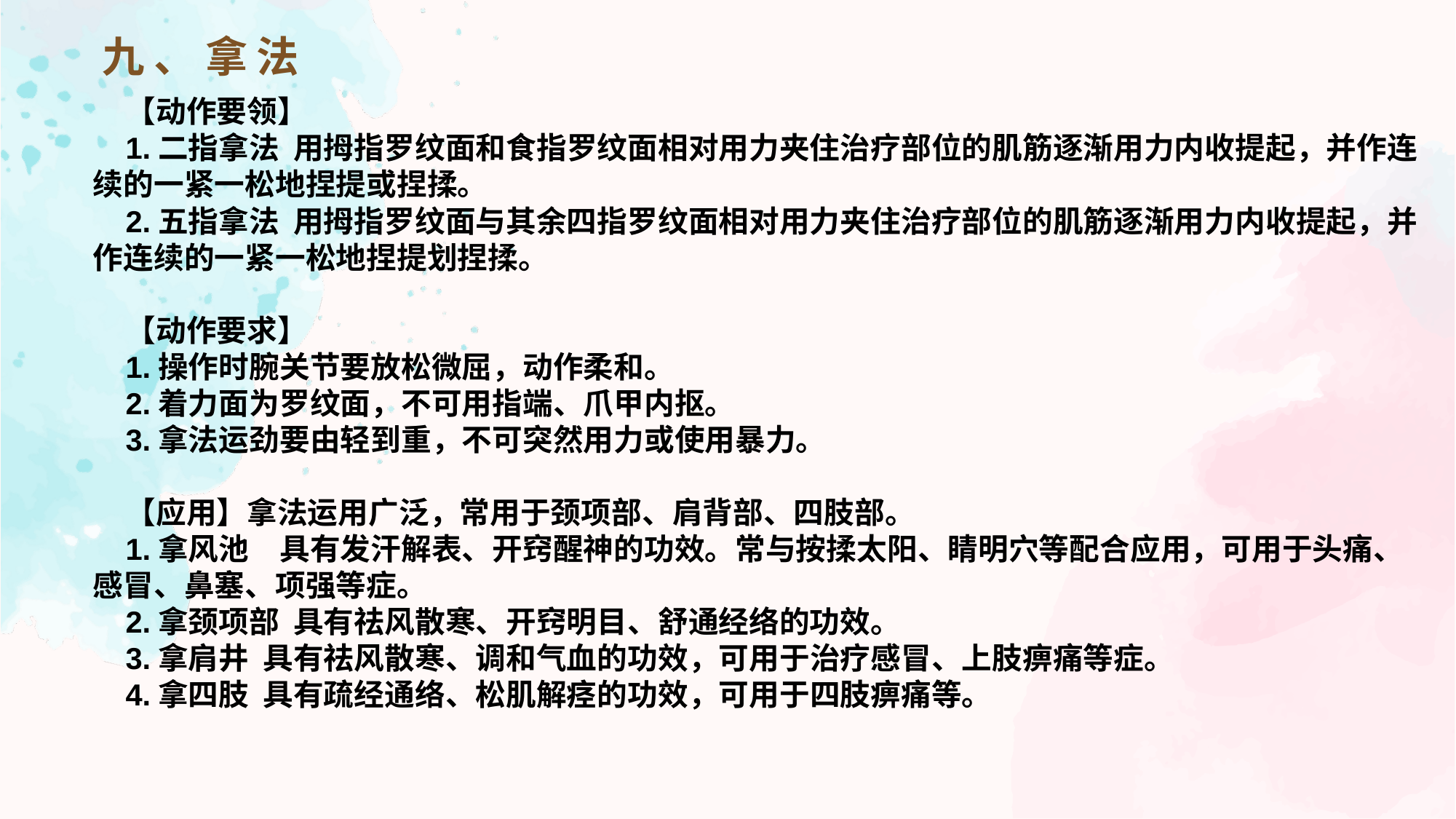

九、拿法
【动作要领】
1.二指拿法  用拇指罗纹面和食指罗纹面相对用力夹住治疗部位的肌筋逐渐用力内收提起，并作连续的一紧一松地捏提或捏揉。
2.五指拿法  用拇指罗纹面与其余四指罗纹面相对用力夹住治疗部位的肌筋逐渐用力内收提起，并作连续的一紧一松地捏提划捏揉。

【动作要求】
1.操作时腕关节要放松微屈，动作柔和。
2.着力面为罗纹面，不可用指端、爪甲内抠。
3.拿法运劲要由轻到重，不可突然用力或使用暴力。

【应用】拿法运用广泛，常用于颈项部、肩背部、四肢部。
1.拿风池　具有发汗解表、开窍醒神的功效。常与按揉太阳、睛明穴等配合应用，可用于头痛、感冒、鼻塞、项强等症。
2.拿颈项部  具有祛风散寒、开窍明目、舒通经络的功效。
3.拿肩井  具有祛风散寒、调和气血的功效，可用于治疗感冒、上肢痹痛等症。
4.拿四肢  具有疏经通络、松肌解痉的功效，可用于四肢痹痛等。